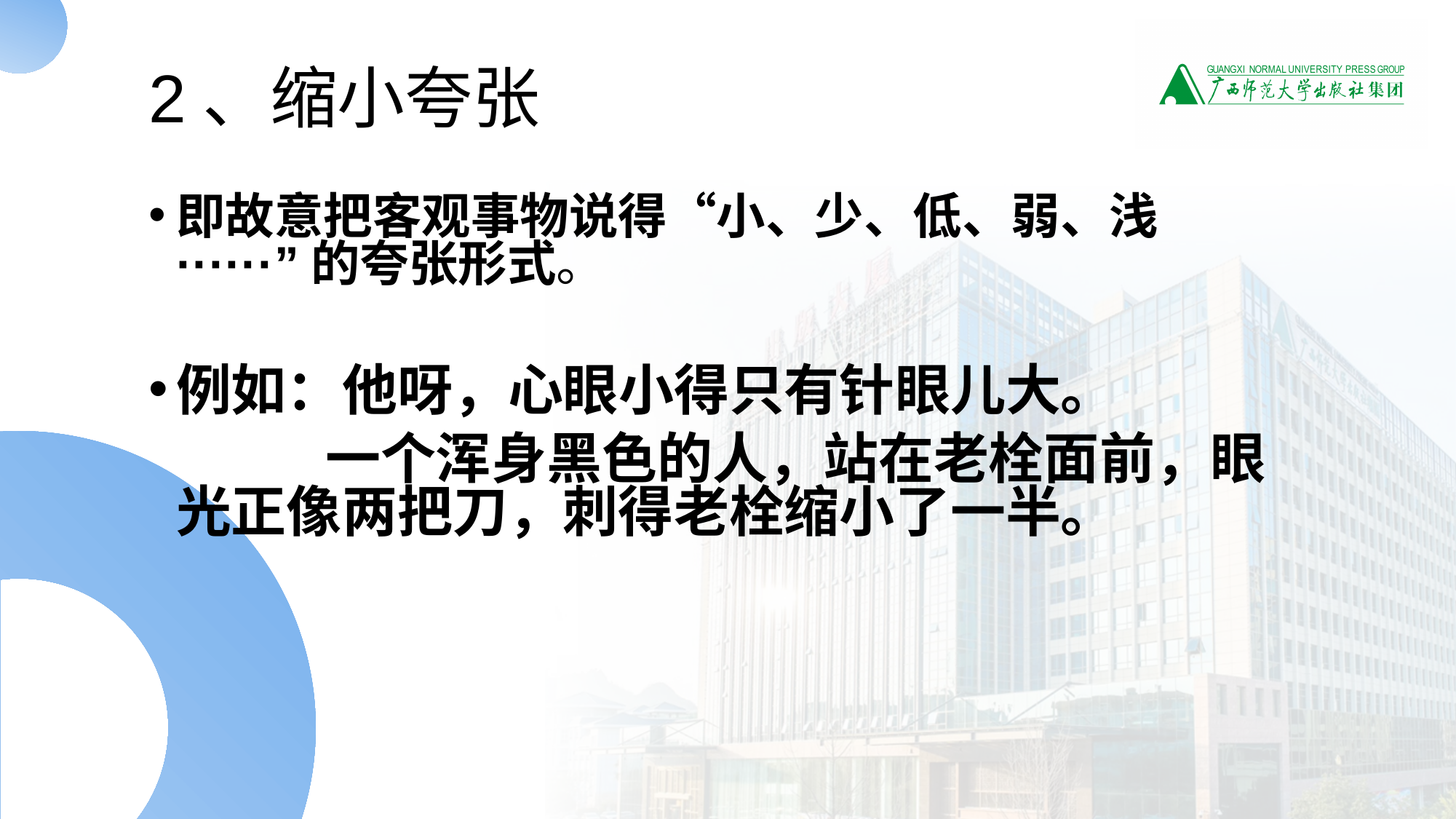

# 2、缩小夸张
即故意把客观事物说得“小、少、低、弱、浅······”的夸张形式。

例如：他呀，心眼小得只有针眼儿大。
             一个浑身黑色的人，站在老栓面前，眼光正像两把刀，刺得老栓缩小了一半。